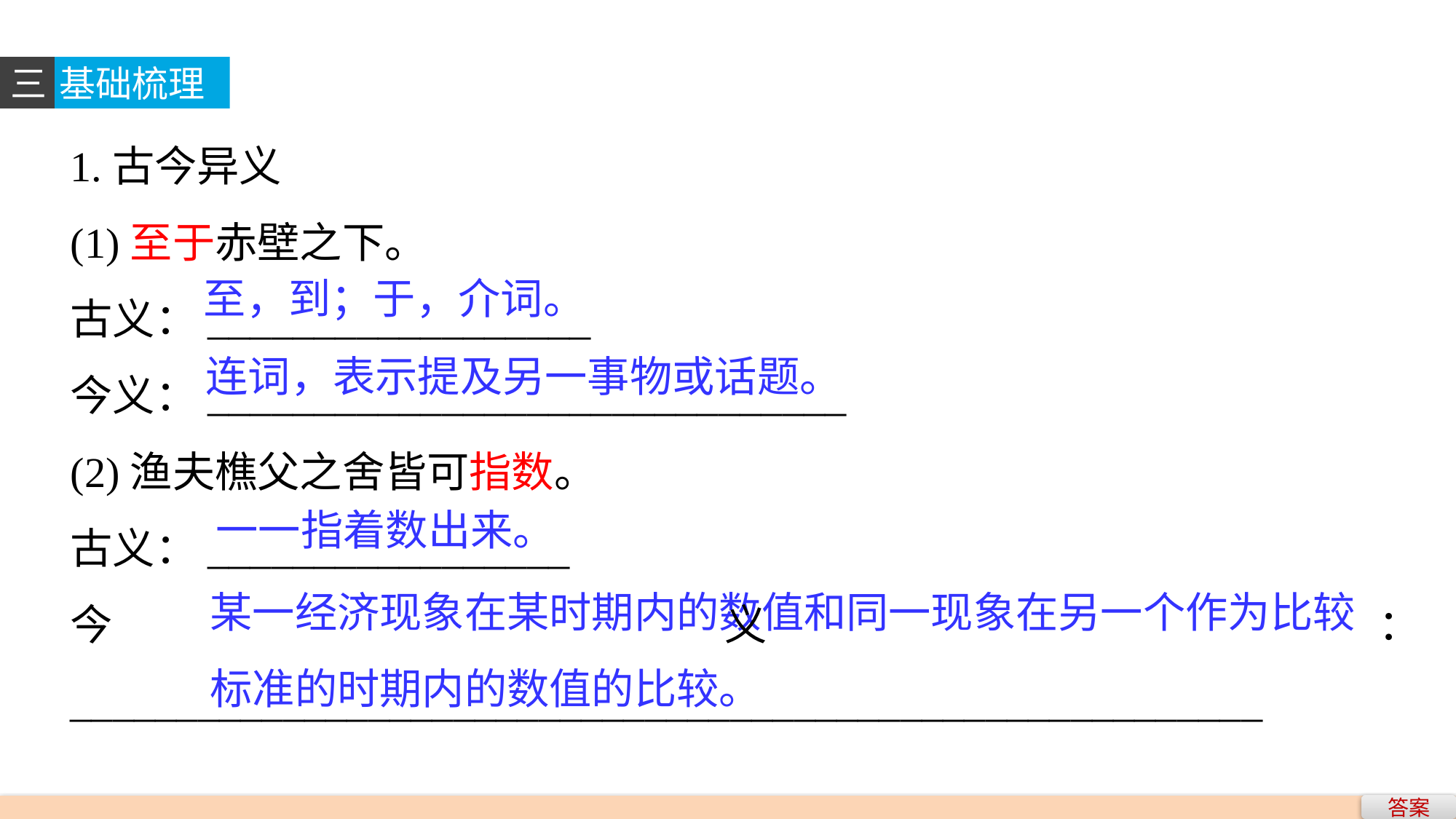

三
基础梳理
1.古今异义
(1)至于赤壁之下。
古义：__________________
今义：______________________________
(2)渔夫樵父之舍皆可指数。
古义：_________________
今义：________________________________________________________
      __________________________
至，到；于，介词。
连词，表示提及另一事物或话题。
一一指着数出来。
某一经济现象在某时期内的数值和同一现象在另一个作为比较
标准的时期内的数值的比较。
答案